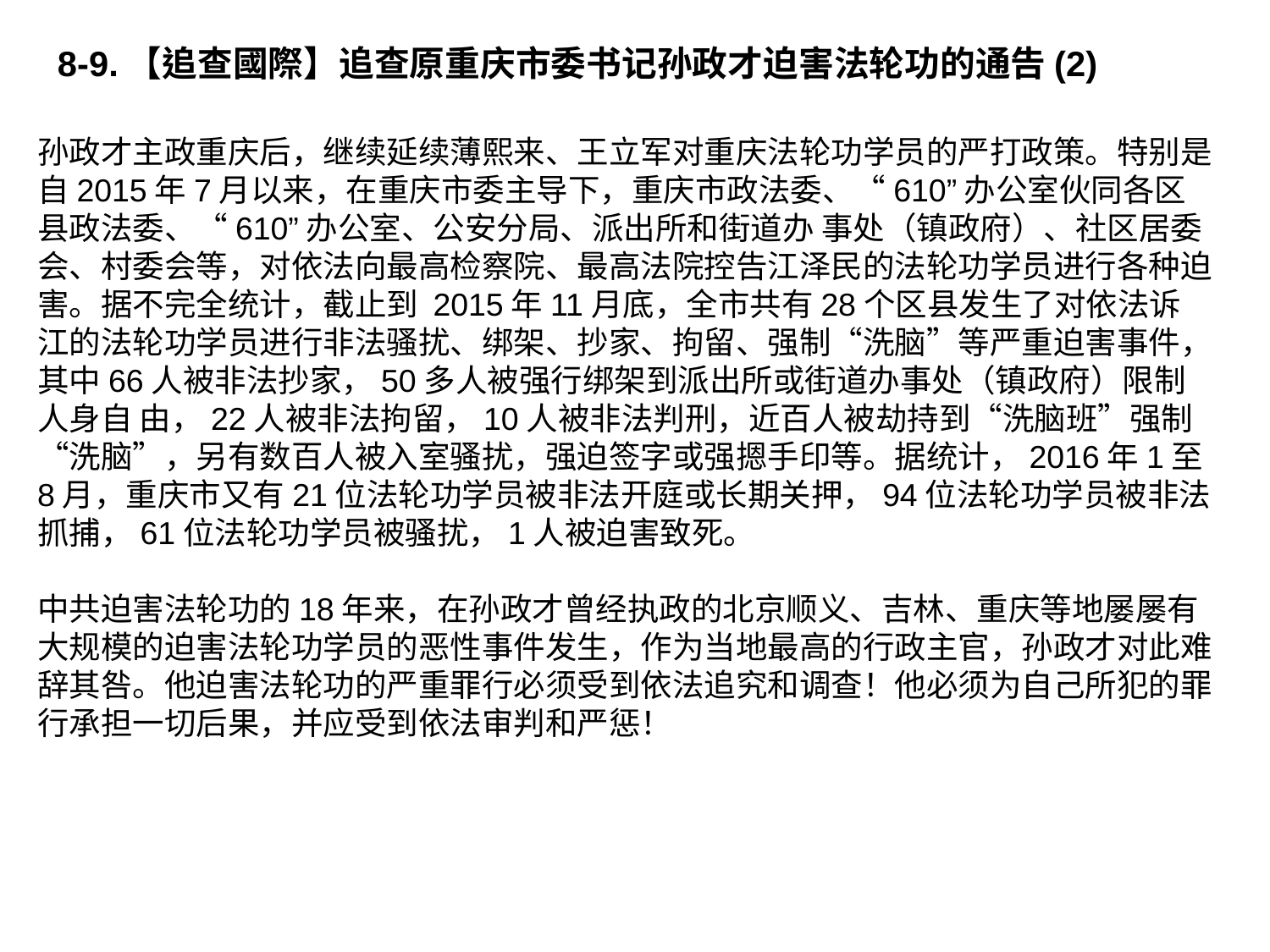

8-9.【追查國際】追查原重庆市委书记孙政才迫害法轮功的通告(2)
孙政才主政重庆后，继续延续薄熙来、王立军对重庆法轮功学员的严打政策。特别是自2015年7月以来，在重庆市委主导下，重庆市政法委、“610”办公室伙同各区县政法委、“610”办公室、公安分局、派出所和街道办 事处（镇政府）、社区居委会、村委会等，对依法向最高检察院、最高法院控告江泽民的法轮功学员进行各种迫害。据不完全统计，截止到 2015年11月底，全市共有28个区县发生了对依法诉江的法轮功学员进行非法骚扰、绑架、抄家、拘留、强制“洗脑”等严重迫害事件，其中66人被非法抄家，50多人被强行绑架到派出所或街道办事处（镇政府）限制人身自 由，22人被非法拘留，10人被非法判刑，近百人被劫持到“洗脑班”强制“洗脑”，另有数百人被入室骚扰，强迫签字或强摁手印等。据统计，2016年1至8月，重庆市又有21位法轮功学员被非法开庭或长期关押，94位法轮功学员被非法抓捕，61位法轮功学员被骚扰，1人被迫害致死。

中共迫害法轮功的18年来，在孙政才曾经执政的北京顺义、吉林、重庆等地屡屡有大规模的迫害法轮功学员的恶性事件发生，作为当地最高的行政主官，孙政才对此难辞其咎。他迫害法轮功的严重罪行必须受到依法追究和调查！他必须为自己所犯的罪行承担一切后果，并应受到依法审判和严惩！